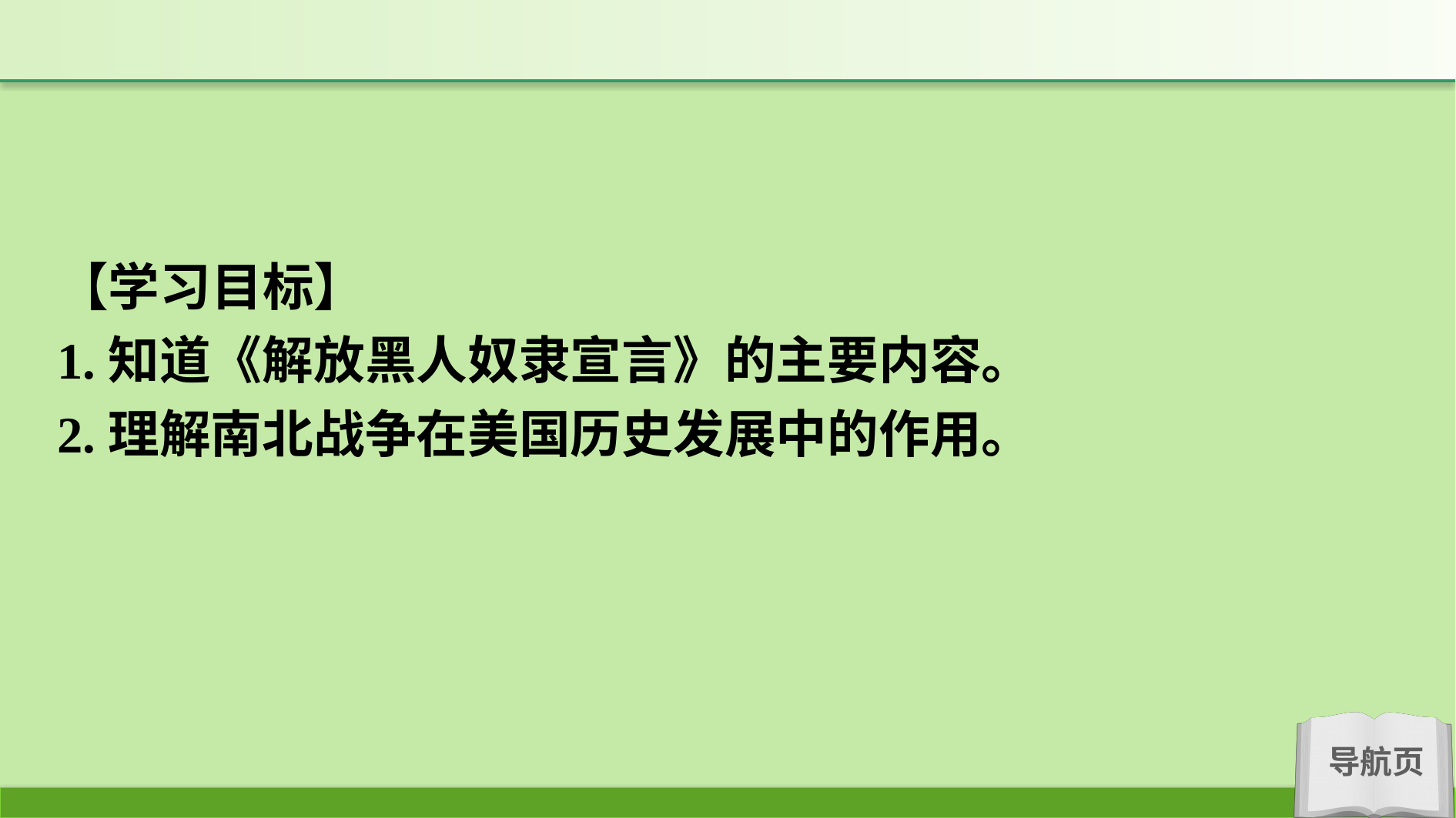

【学习目标】
1.知道《解放黑人奴隶宣言》的主要内容。
2.理解南北战争在美国历史发展中的作用。